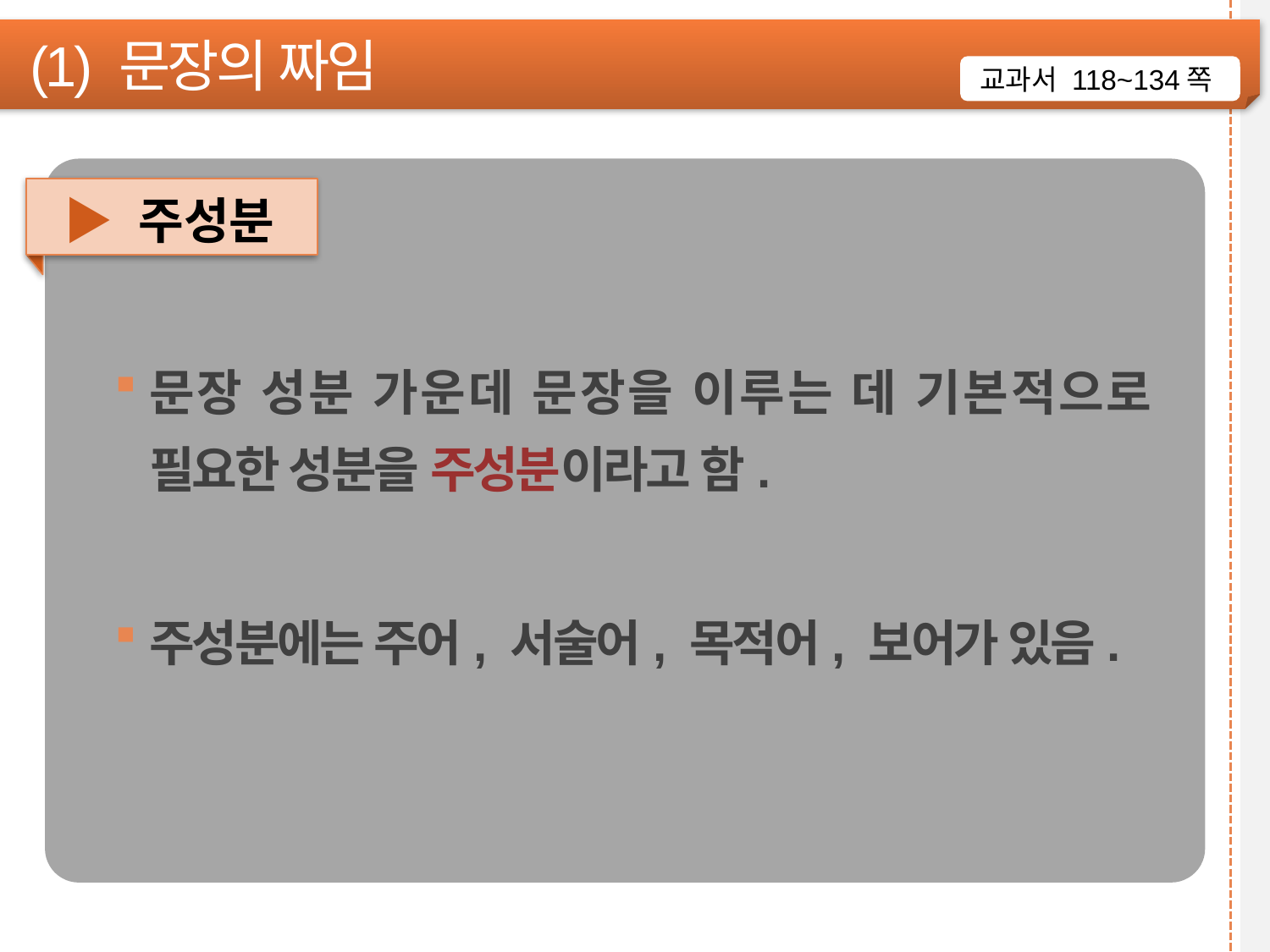

(1) 문장의 짜임
교과서 118~134쪽

▶ 주성분

문장 성분 가운데 문장을 이루는 데 기본적으로 필요한 성분을 주성분이라고 함.

주성분에는 주어, 서술어, 목적어, 보어가 있음.